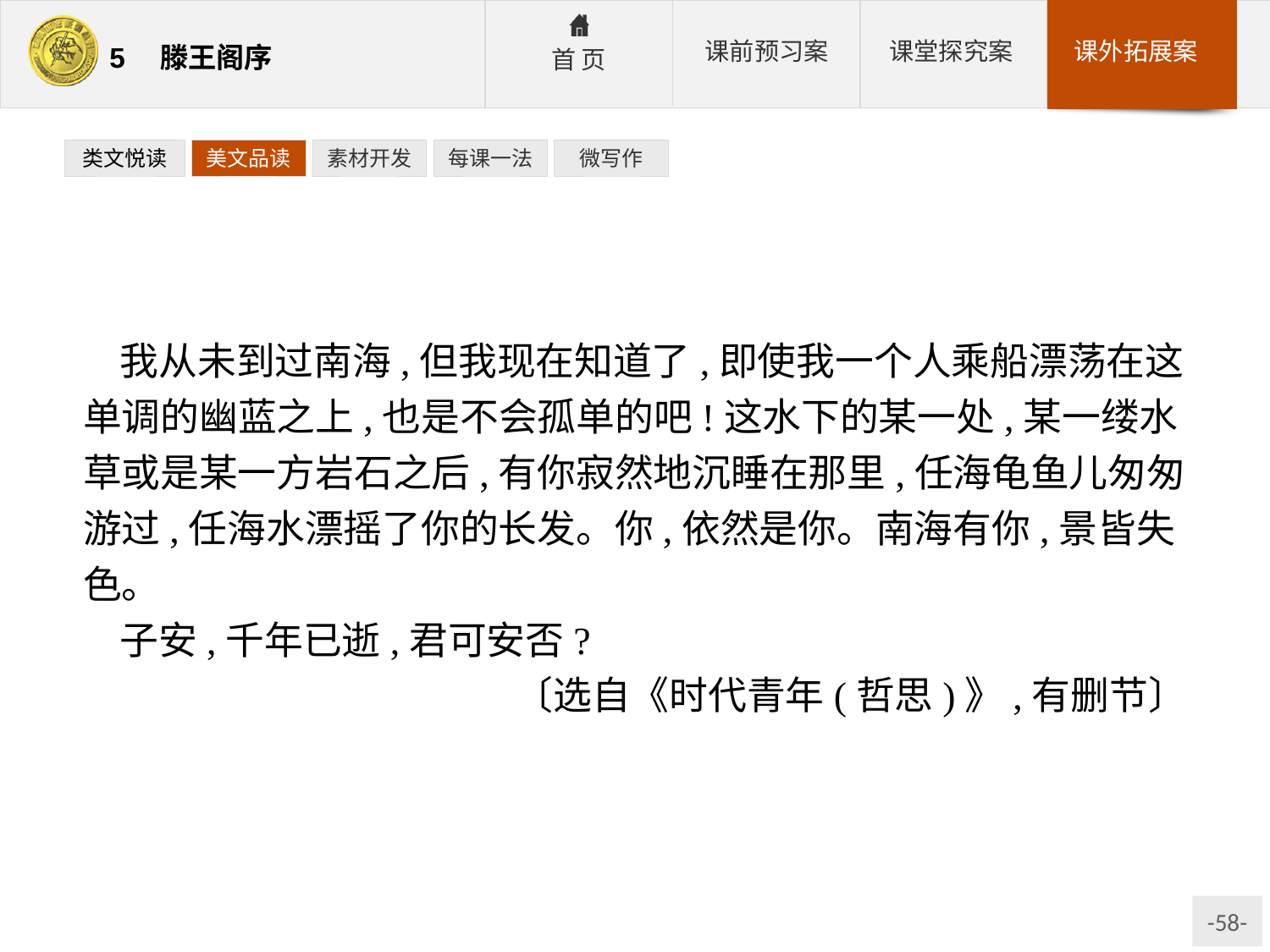

类文悦读
美文品读
素材开发
每课一法
微写作
我从未到过南海,但我现在知道了,即使我一个人乘船漂荡在这单调的幽蓝之上,也是不会孤单的吧!这水下的某一处,某一缕水草或是某一方岩石之后,有你寂然地沉睡在那里,任海龟鱼儿匆匆游过,任海水漂摇了你的长发。你,依然是你。南海有你,景皆失色。
子安,千年已逝,君可安否?
〔选自《时代青年(哲思)》,有删节〕